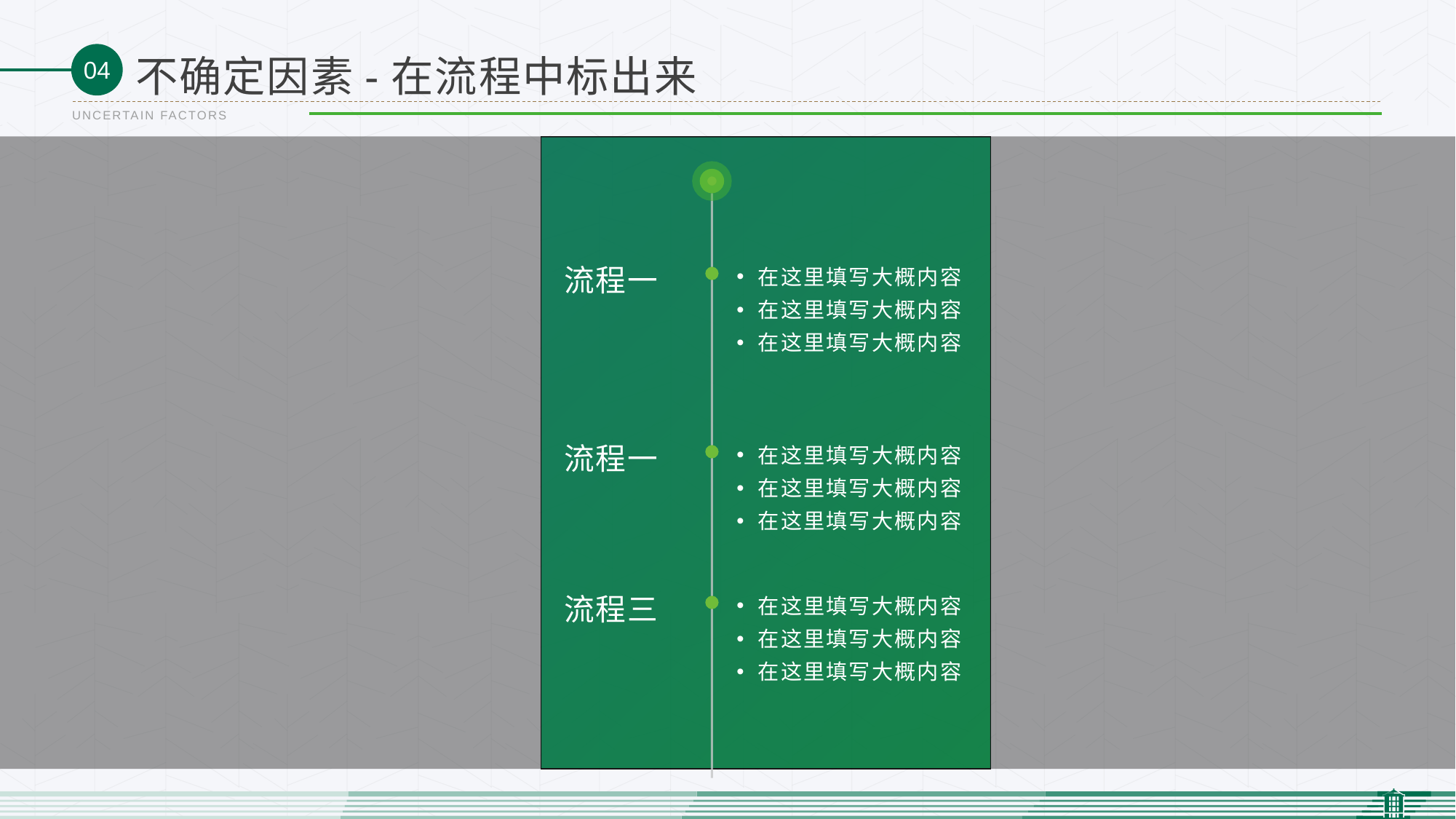

不确定因素-在流程中标出来
UNCERTAIN FACTORS

流程一
在这里填写大概内容
在这里填写大概内容
在这里填写大概内容

流程一
在这里填写大概内容
在这里填写大概内容
在这里填写大概内容

流程三
在这里填写大概内容
在这里填写大概内容
在这里填写大概内容